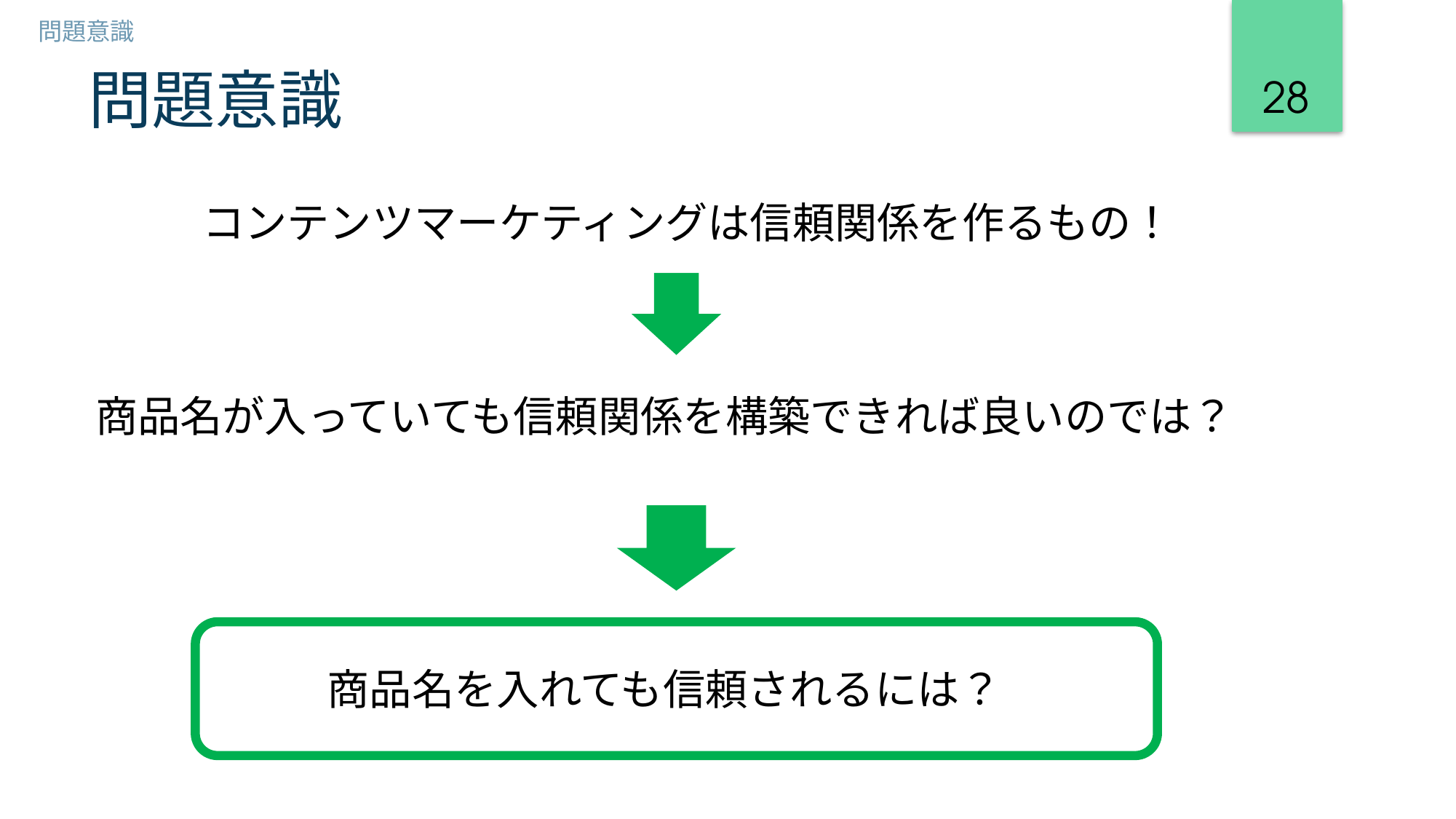

問題意識
28
問題意識
コンテンツマーケティングは信頼関係を作るもの！

商品名が入っていても信頼関係を構築できれば良いのでは？

商品名を入れても信頼されるには？